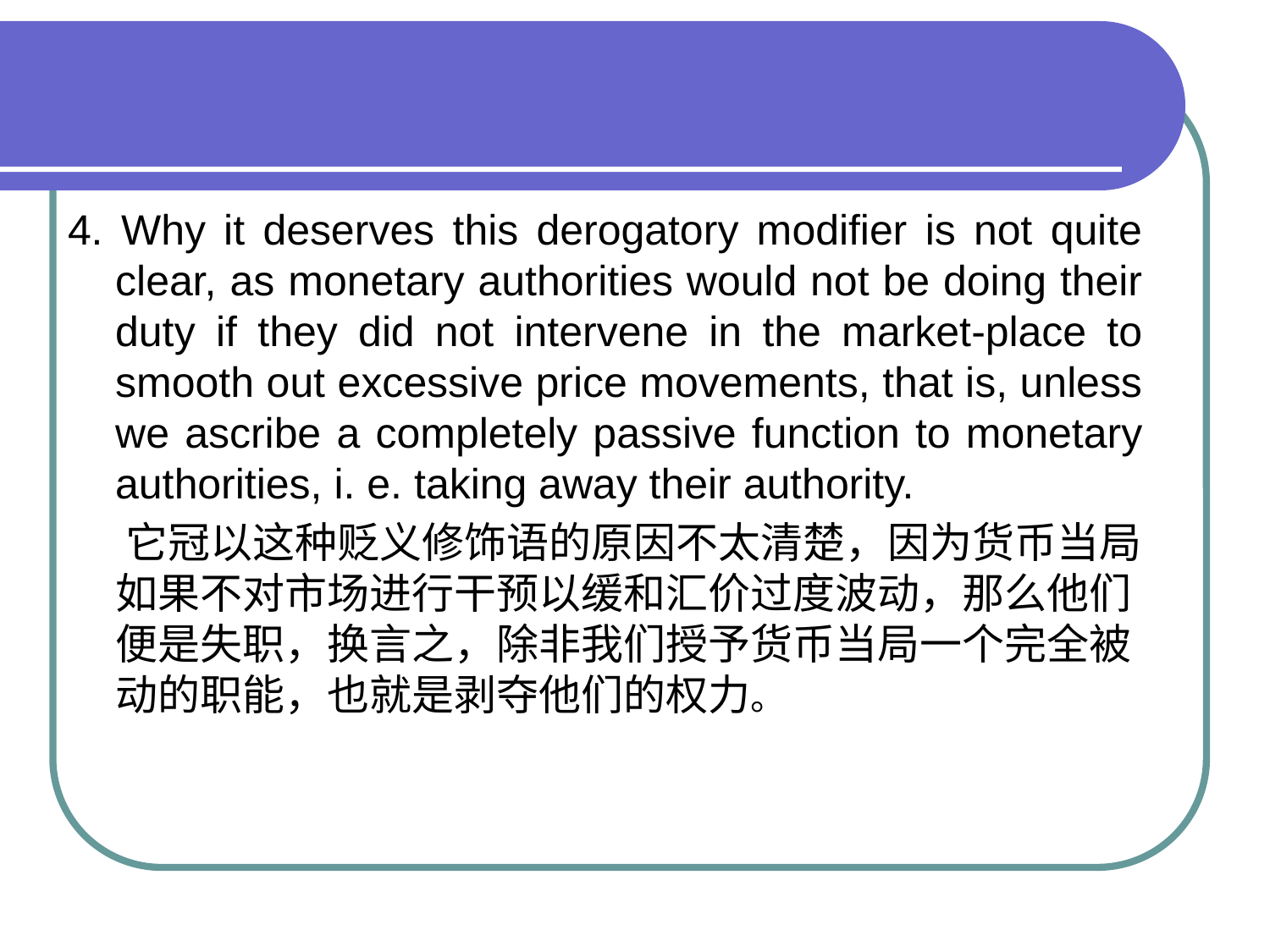

#
4. Why it deserves this derogatory modifier is not quite clear, as monetary authorities would not be doing their duty if they did not intervene in the market-place to smooth out excessive price movements, that is, unless we ascribe a completely passive function to monetary authorities, i. e. taking away their authority.
     它冠以这种贬义修饰语的原因不太清楚，因为货币当局如果不对市场进行干预以缓和汇价过度波动，那么他们便是失职，换言之，除非我们授予货币当局一个完全被动的职能，也就是剥夺他们的权力。